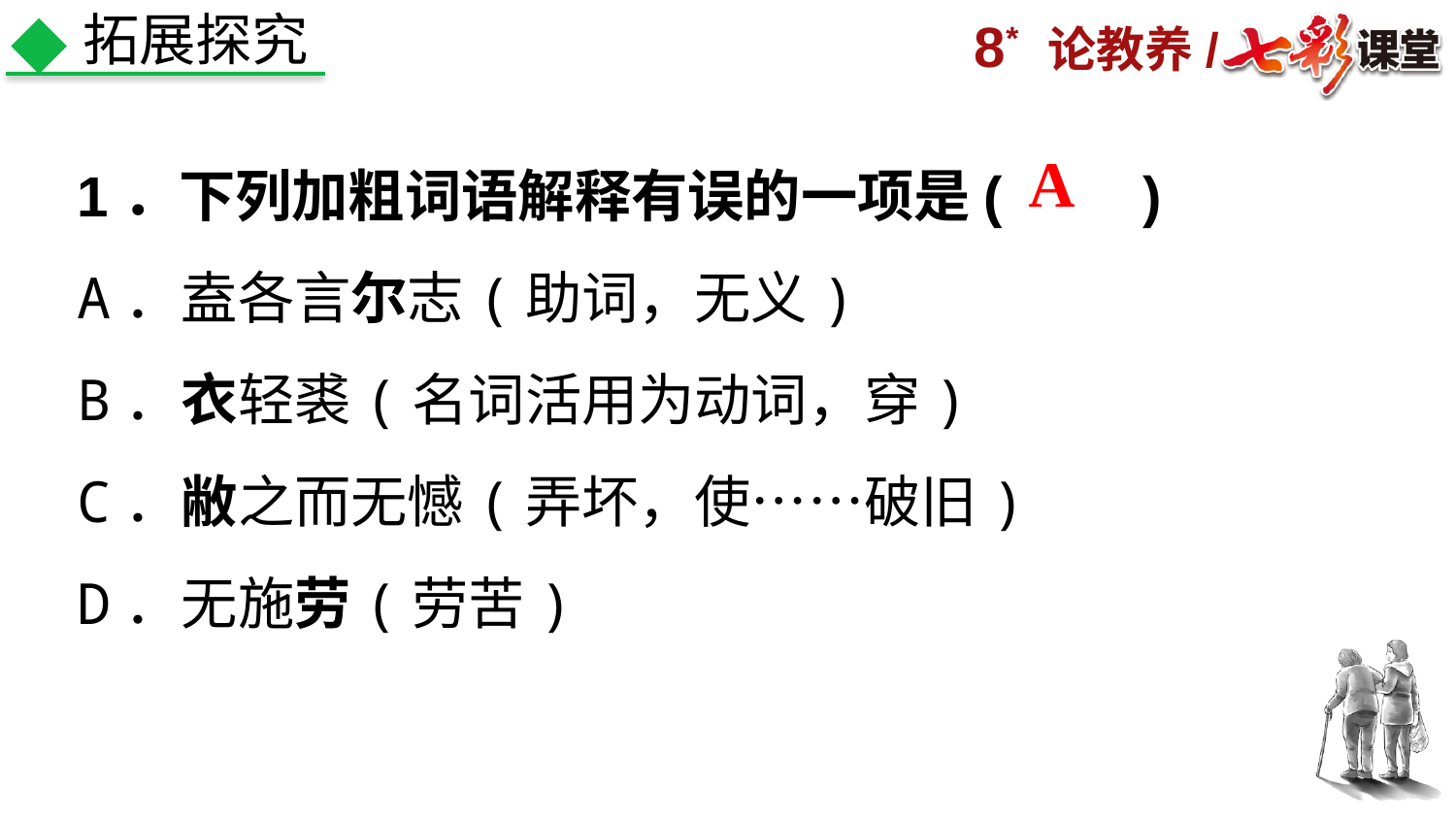

拓展探究

1．下列加粗词语解释有误的一项是(　　)
A．盍各言尔志(助词，无义)
B．衣轻裘(名词活用为动词，穿)
C．敝之而无憾(弄坏，使……破旧)
D．无施劳(劳苦)
A